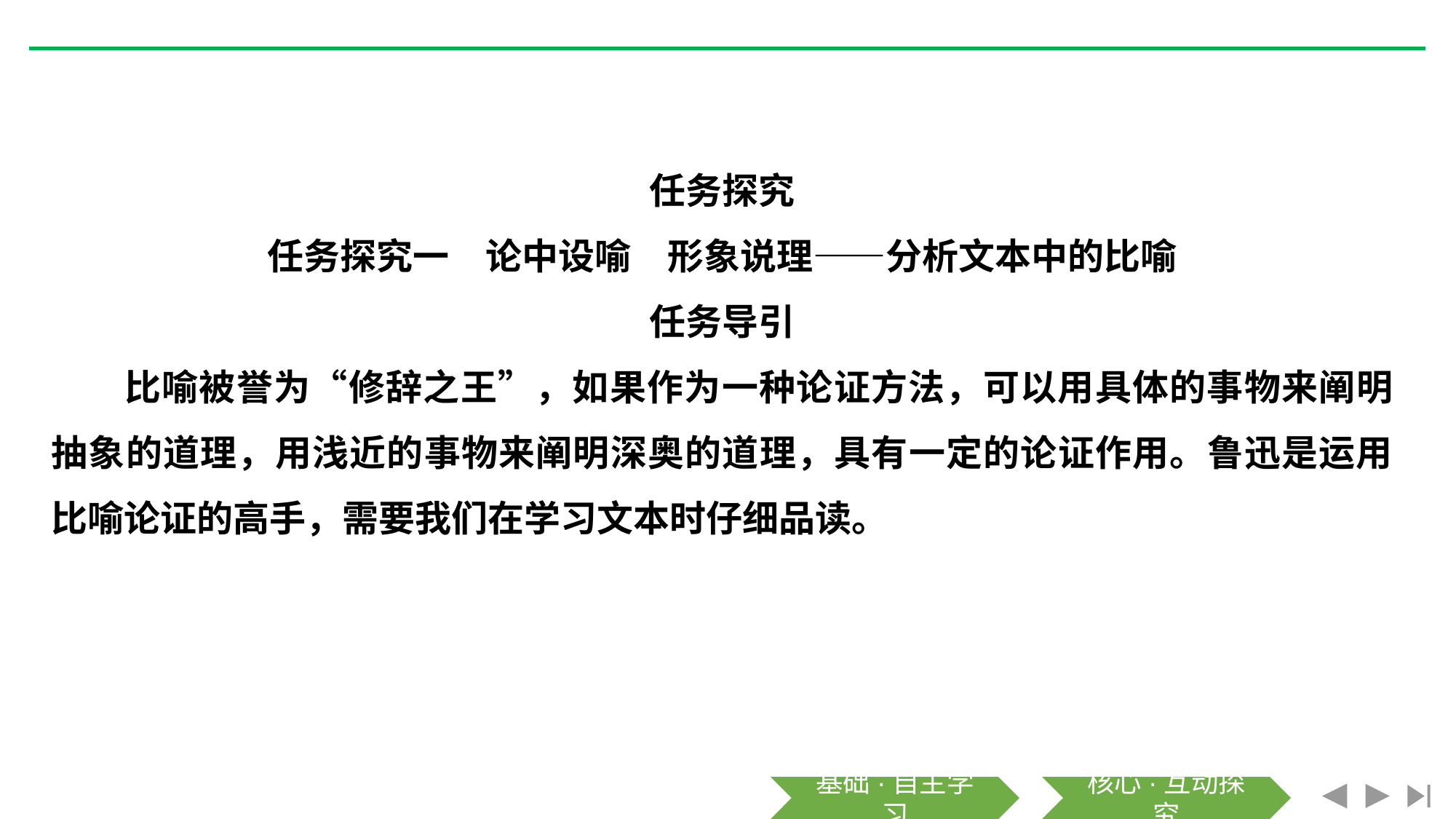

任务探究
任务探究一　论中设喻　形象说理——分析文本中的比喻
任务导引
比喻被誉为“修辞之王”，如果作为一种论证方法，可以用具体的事物来阐明抽象的道理，用浅近的事物来阐明深奥的道理，具有一定的论证作用。鲁迅是运用比喻论证的高手，需要我们在学习文本时仔细品读。